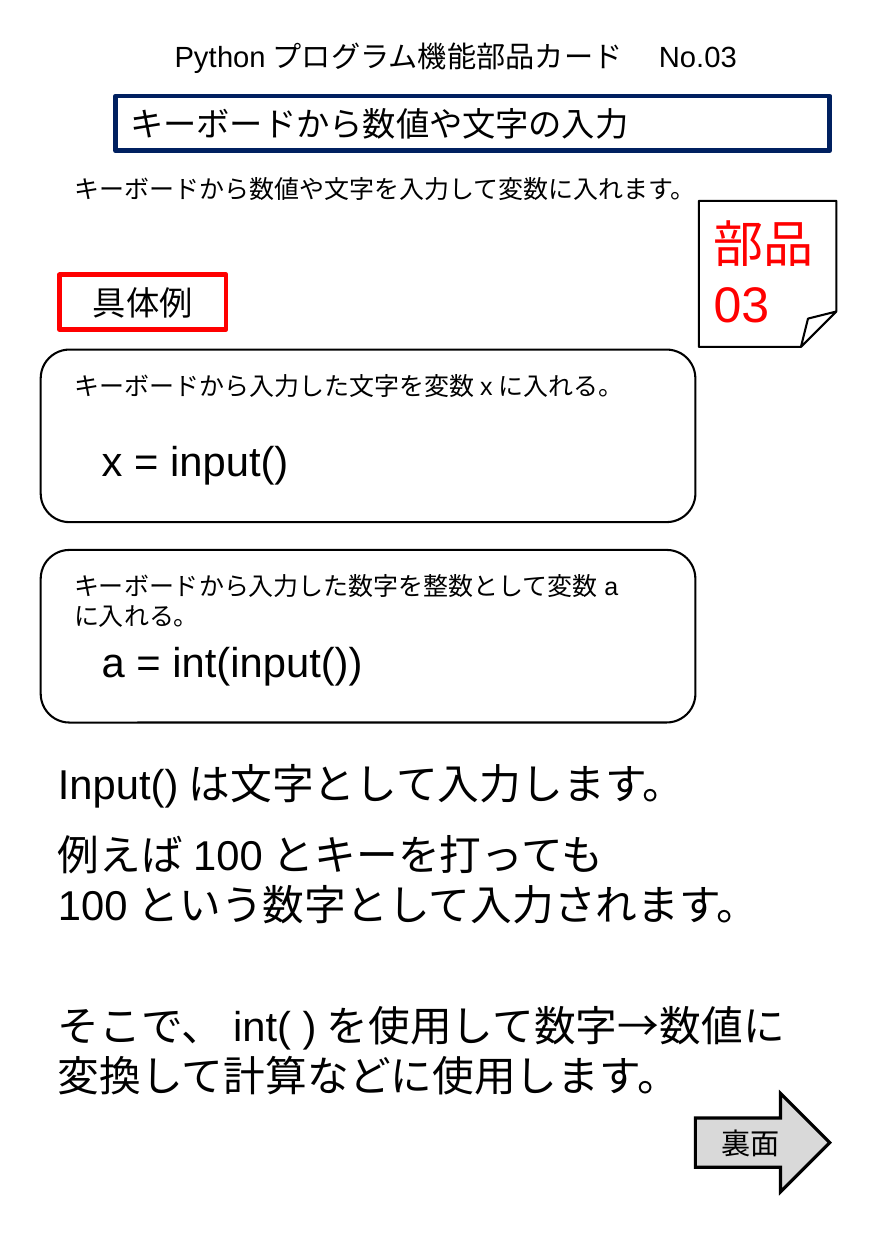

Pythonプログラム機能部品カード　No.03
キーボードから数値や文字の入力
キーボードから数値や文字を入力して変数に入れます。

部品
03
具体例

キーボードから入力した文字を変数xに入れる。
x = input()

キーボードから入力した数字を整数として変数aに入れる。
a = int(input())
Input()は文字として入力します。
例えば100とキーを打っても
100という数字として入力されます。
そこで、int( )を使用して数字→数値に変換して計算などに使用します。
裏面